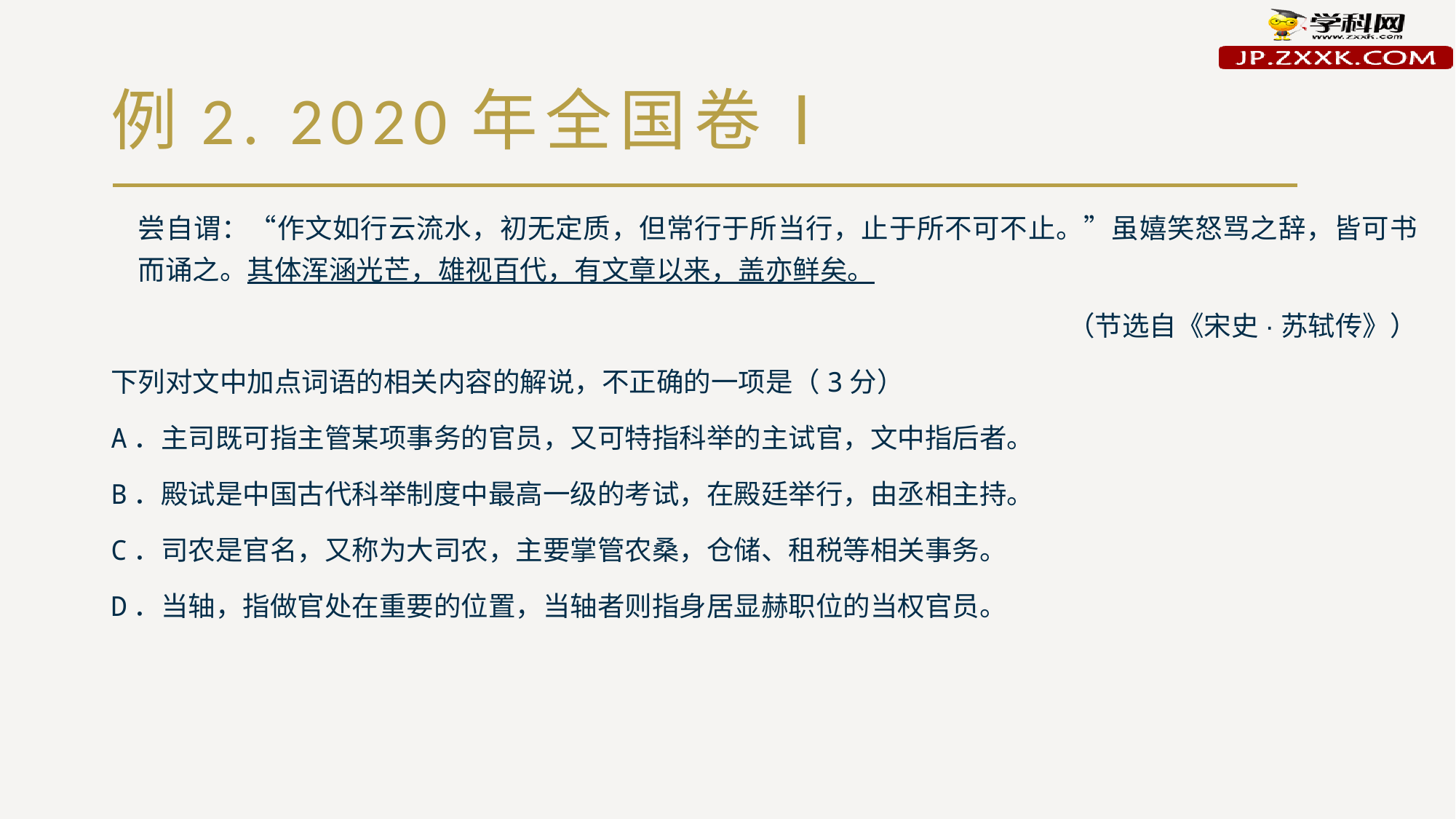

# 例2. 2020年全国卷Ⅰ
尝自谓：“作文如行云流水，初无定质，但常行于所当行，止于所不可不止。”虽嬉笑怒骂之辞，皆可书而诵之。其体浑涵光芒，雄视百代，有文章以来，盖亦鲜矣。
（节选自《宋史·苏轼传》）
下列对文中加点词语的相关内容的解说，不正确的一项是（3分）
A．主司既可指主管某项事务的官员，又可特指科举的主试官，文中指后者。
B．殿试是中国古代科举制度中最高一级的考试，在殿廷举行，由丞相主持。
C．司农是官名，又称为大司农，主要掌管农桑，仓储、租税等相关事务。
D．当轴，指做官处在重要的位置，当轴者则指身居显赫职位的当权官员。